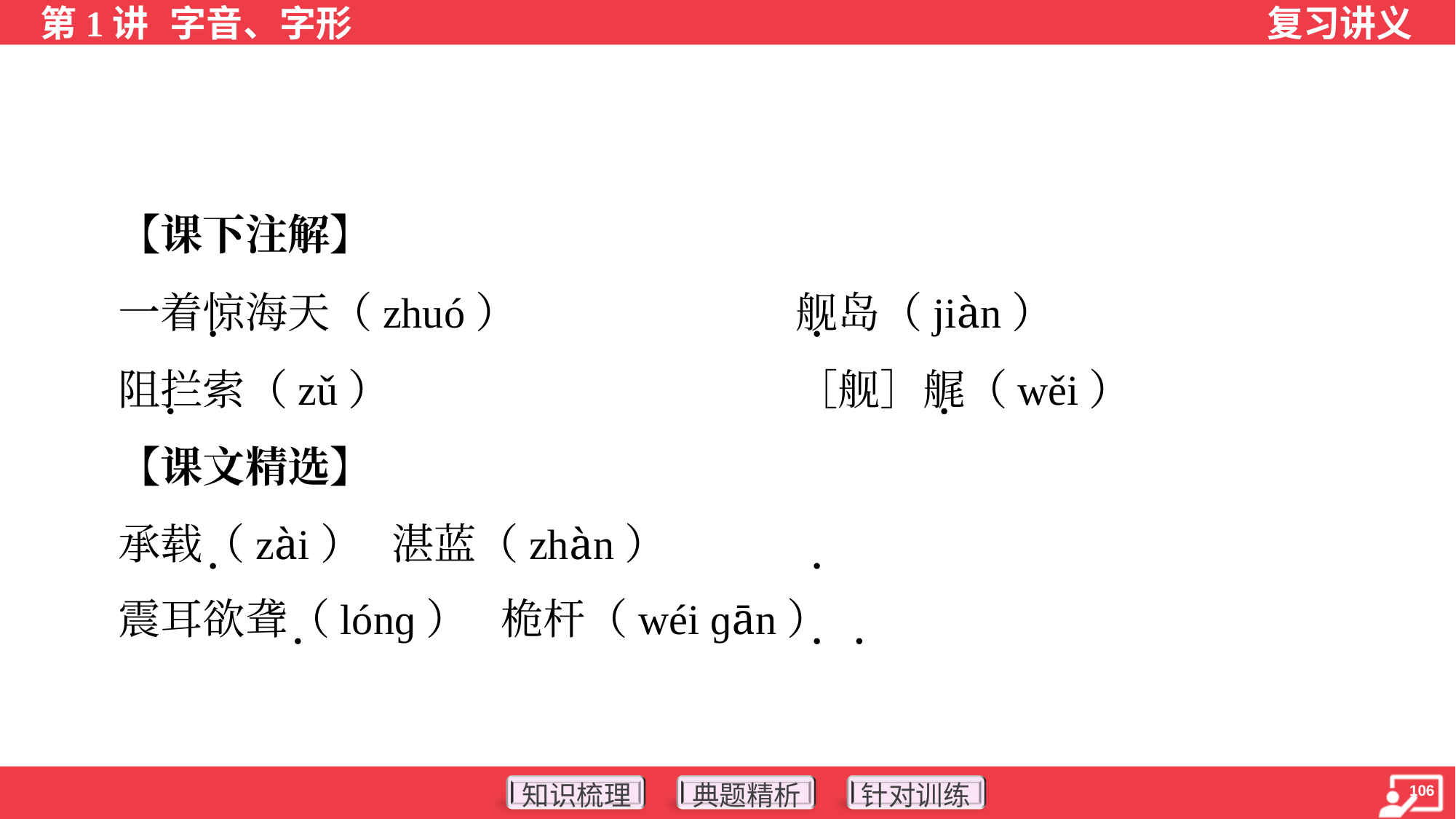

【课下注解】
    一着惊海天（zhuó）	舰岛（jiàn）
    阻拦索（zǔ）	［舰］艉（wěi）
    【课文精选】
    承载（zài）	湛蓝（zhàn）
    震耳欲聋（lónɡ）	桅杆（wéi ɡān）